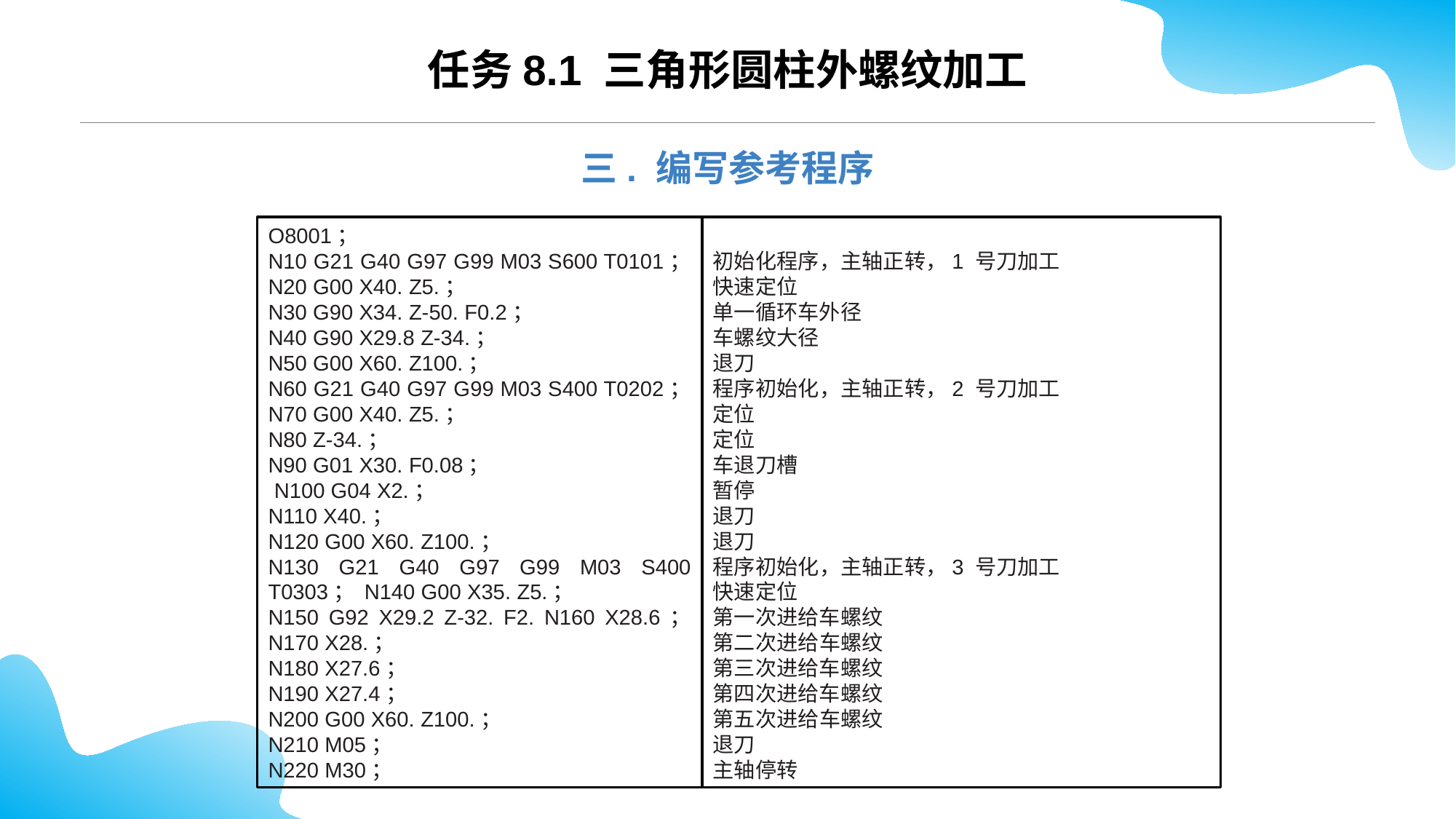

CONTENTS
任务8.1 三角形圆柱外螺纹加工
三. 编写参考程序
O8001；
N10 G21 G40 G97 G99 M03 S600 T0101；
N20 G00 X40. Z5.；
N30 G90 X34. Z-50. F0.2；
N40 G90 X29.8 Z-34.；
N50 G00 X60. Z100.；
N60 G21 G40 G97 G99 M03 S400 T0202； N70 G00 X40. Z5.；
N80 Z-34.；
N90 G01 X30. F0.08；
 N100 G04 X2.；
N110 X40.；
N120 G00 X60. Z100.；
N130 G21 G40 G97 G99 M03 S400 T0303； N140 G00 X35. Z5.；
N150 G92 X29.2 Z-32. F2. N160 X28.6； N170 X28.；
N180 X27.6；
N190 X27.4；
N200 G00 X60. Z100.；
N210 M05；
N220 M30；

初始化程序，主轴正转，1 号刀加工
快速定位
单一循环车外径
车螺纹大径
退刀
程序初始化，主轴正转，2 号刀加工
定位
定位
车退刀槽
暂停
退刀
退刀
程序初始化，主轴正转，3 号刀加工
快速定位
第一次进给车螺纹
第二次进给车螺纹
第三次进给车螺纹
第四次进给车螺纹
第五次进给车螺纹
退刀
主轴停转